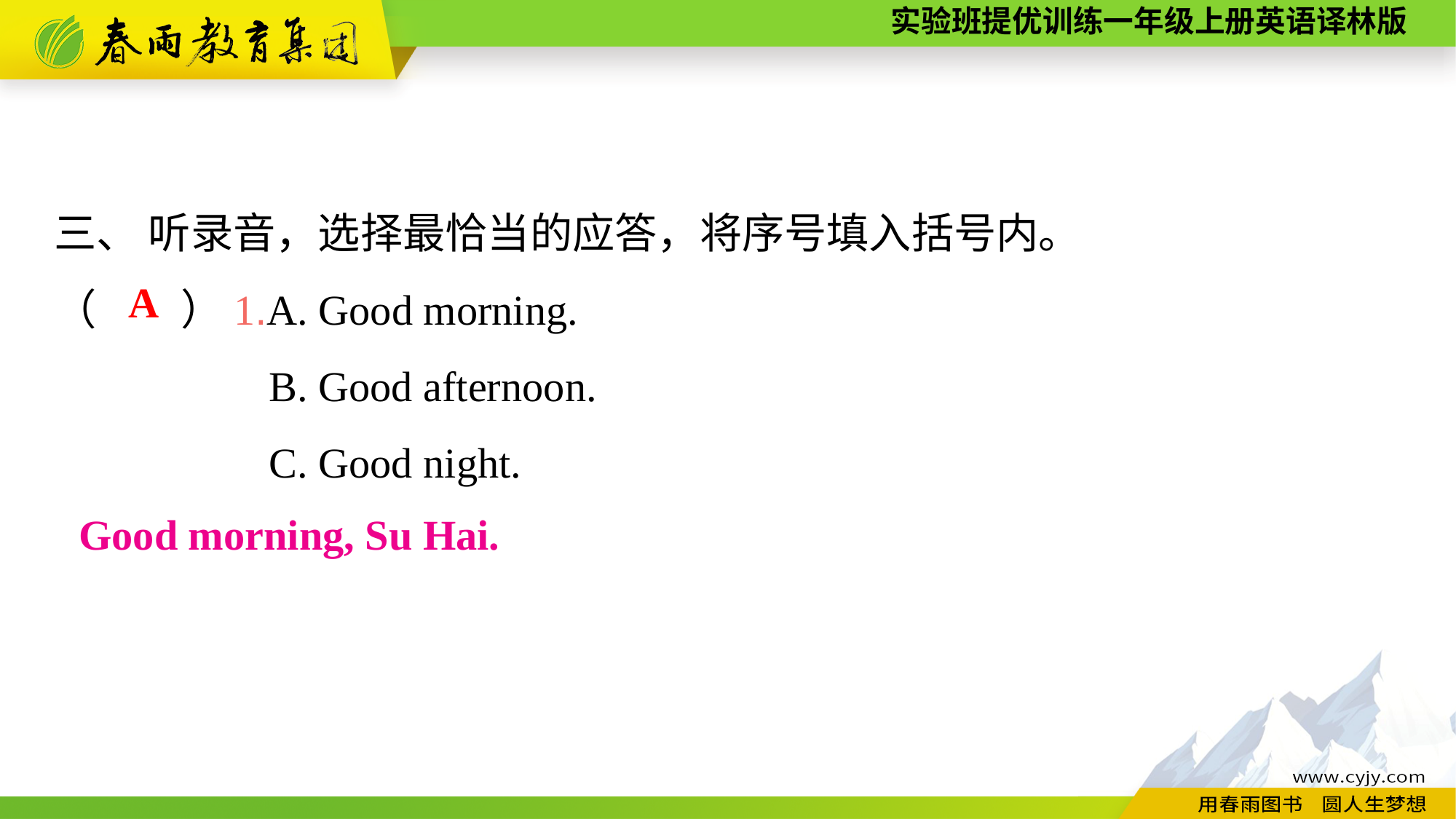

三、 听录音，选择最恰当的应答，将序号填入括号内。
（　　）1.A. Good morning.
B. Good afternoon.
C. Good night.
A
Good morning, Su Hai.